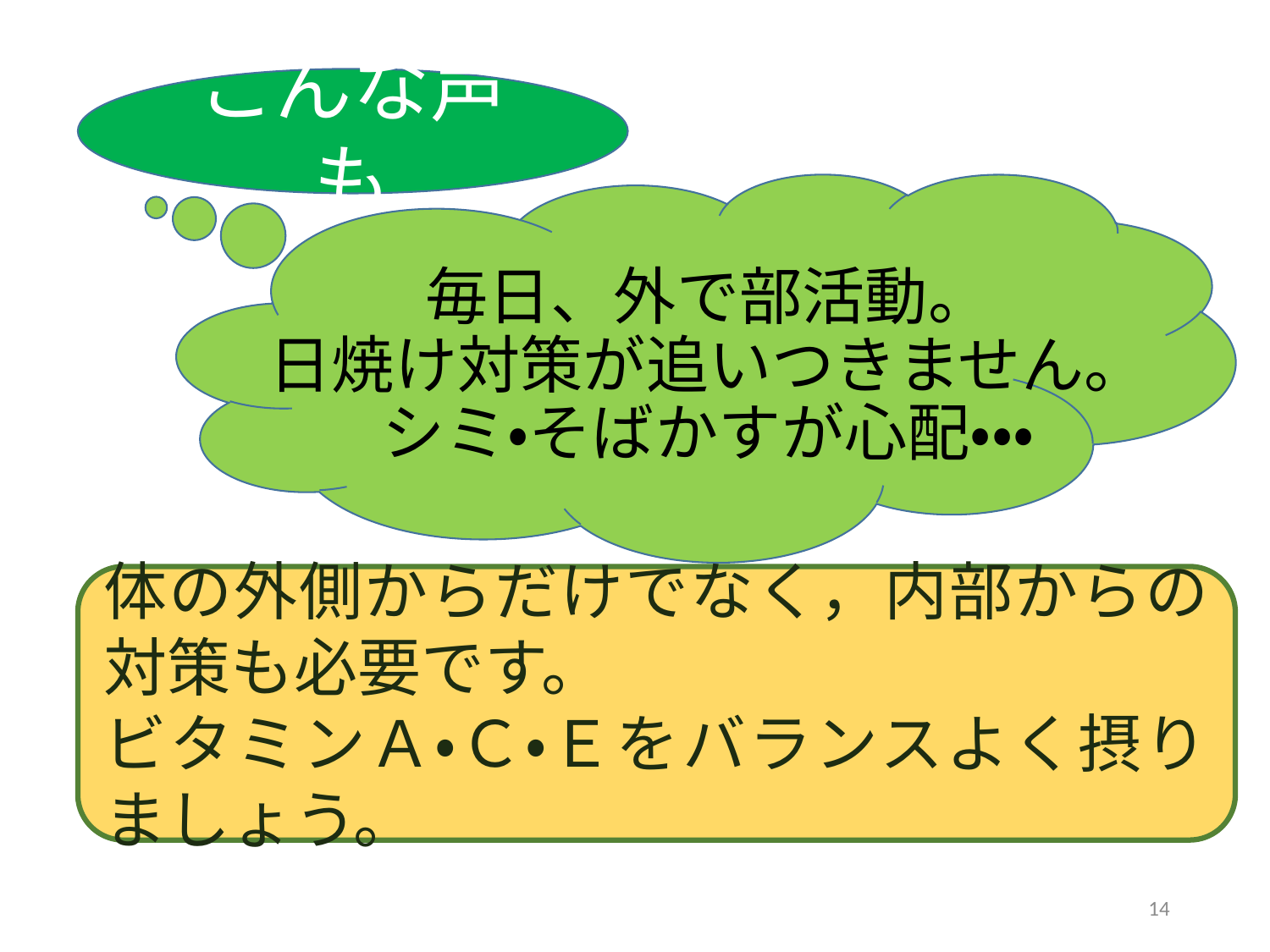

こんな声も

# 毎日、外で部活動。 日焼け対策が追いつきません。 シミ・そばかすが心配・・・
体の外側からだけでなく，内部からの対策も必要です。
ビタミンＡ・Ｃ・Ｅをバランスよく摂りましょう。
14